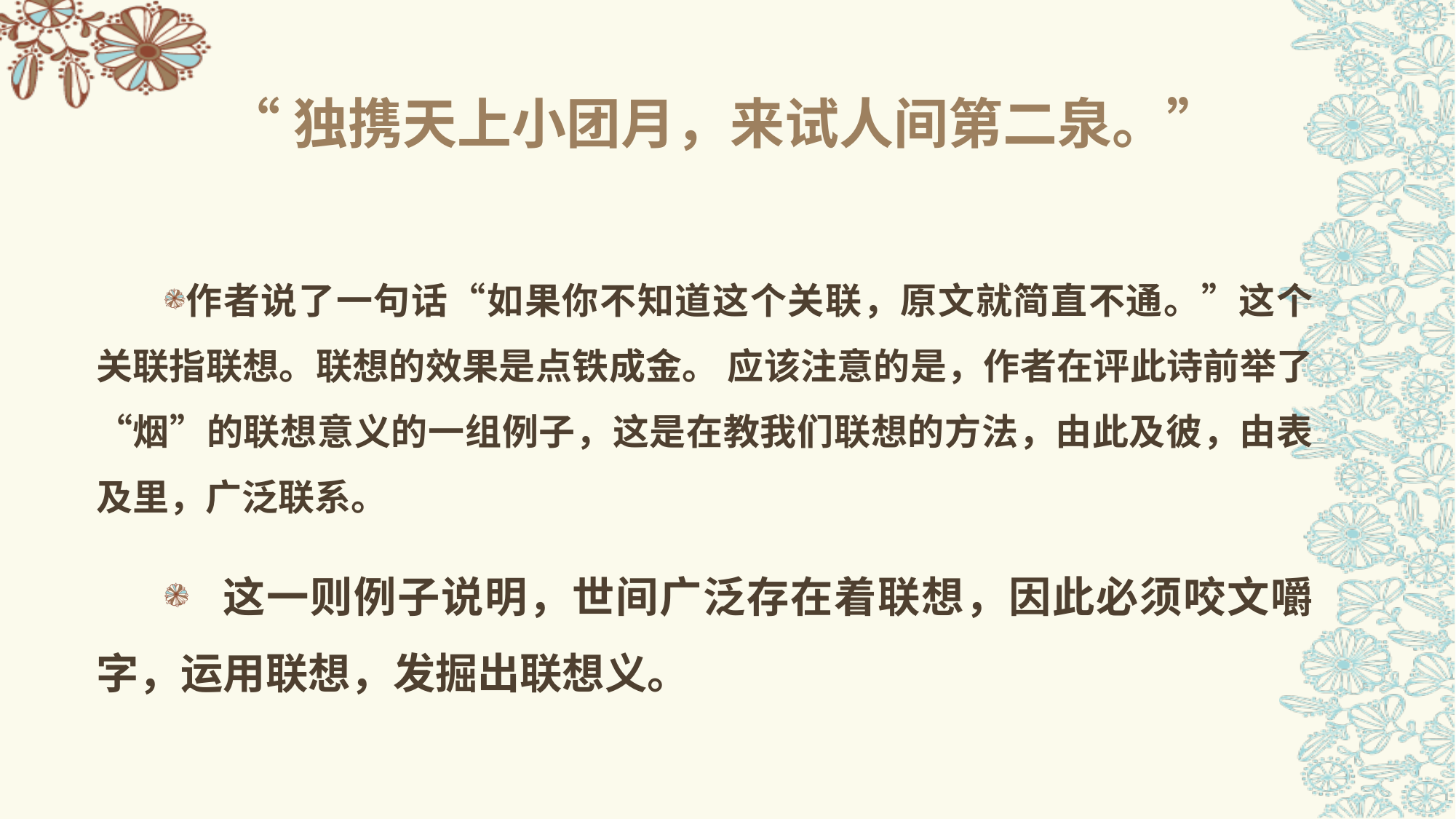

# “独携天上小团月，来试人间第二泉。”
作者说了一句话“如果你不知道这个关联，原文就简直不通。”这个关联指联想。联想的效果是点铁成金。 应该注意的是，作者在评此诗前举了“烟”的联想意义的一组例子，这是在教我们联想的方法，由此及彼，由表及里，广泛联系。
  这一则例子说明，世间广泛存在着联想，因此必须咬文嚼字，运用联想，发掘出联想义。